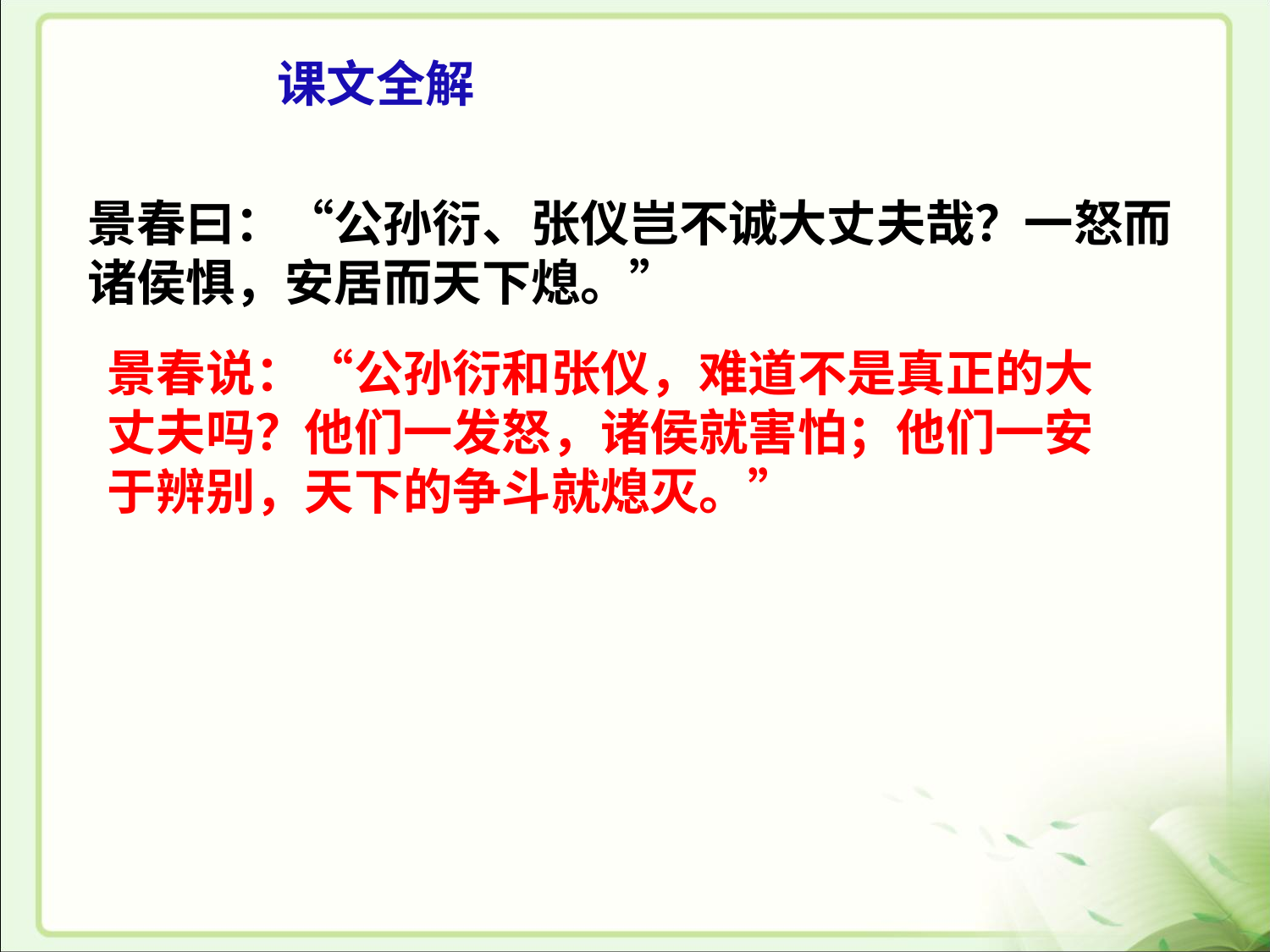

课文全解
景春曰：“公孙衍、张仪岂不诚大丈夫哉？一怒而诸侯惧，安居而天下熄。”

景春说：“公孙衍和张仪，难道不是真正的大丈夫吗？他们一发怒，诸侯就害怕；他们一安于辨别，天下的争斗就熄灭。”